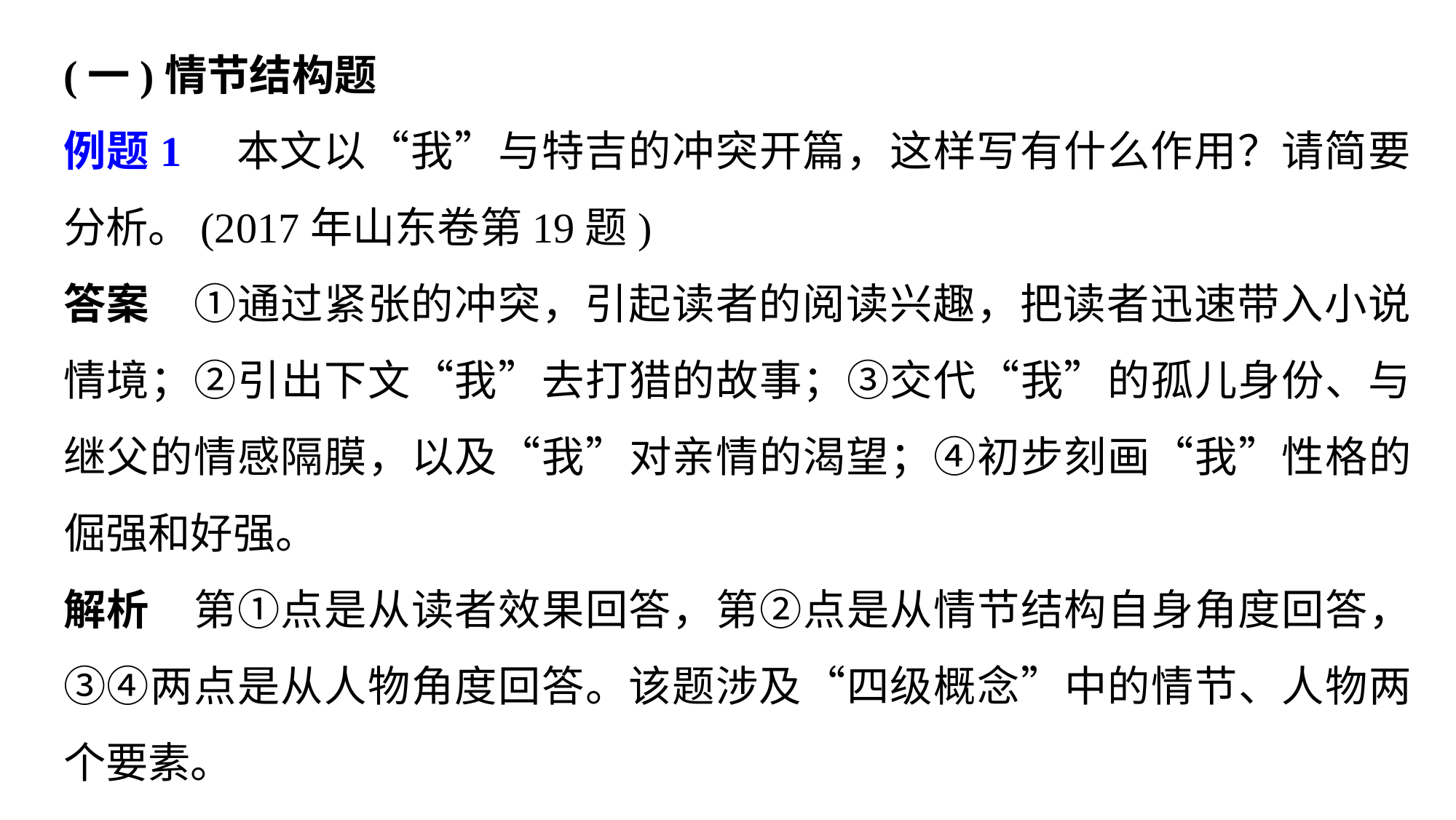

(一)情节结构题
例题1　本文以“我”与特吉的冲突开篇，这样写有什么作用？请简要分析。(2017年山东卷第19题)
答案　①通过紧张的冲突，引起读者的阅读兴趣，把读者迅速带入小说情境；②引出下文“我”去打猎的故事；③交代“我”的孤儿身份、与继父的情感隔膜，以及“我”对亲情的渴望；④初步刻画“我”性格的倔强和好强。
解析　第①点是从读者效果回答，第②点是从情节结构自身角度回答，③④两点是从人物角度回答。该题涉及“四级概念”中的情节、人物两个要素。